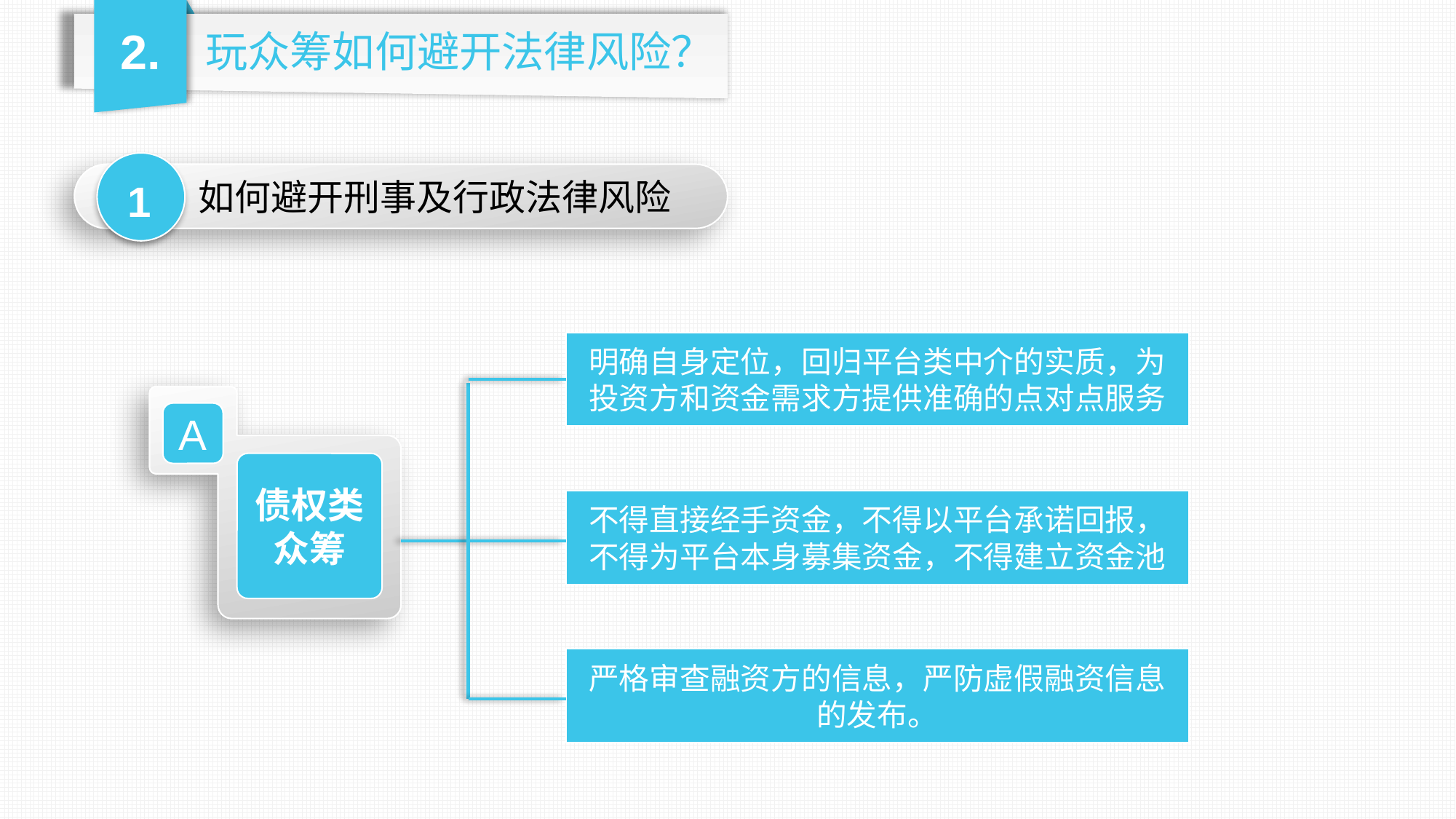

2.
玩众筹如何避开法律风险？

1

如何避开刑事及行政法律风险
明确自身定位，回归平台类中介的实质，为投资方和资金需求方提供准确的点对点服务

A
债权类众筹
不得直接经手资金，不得以平台承诺回报，不得为平台本身募集资金，不得建立资金池
严格审查融资方的信息，严防虚假融资信息的发布。